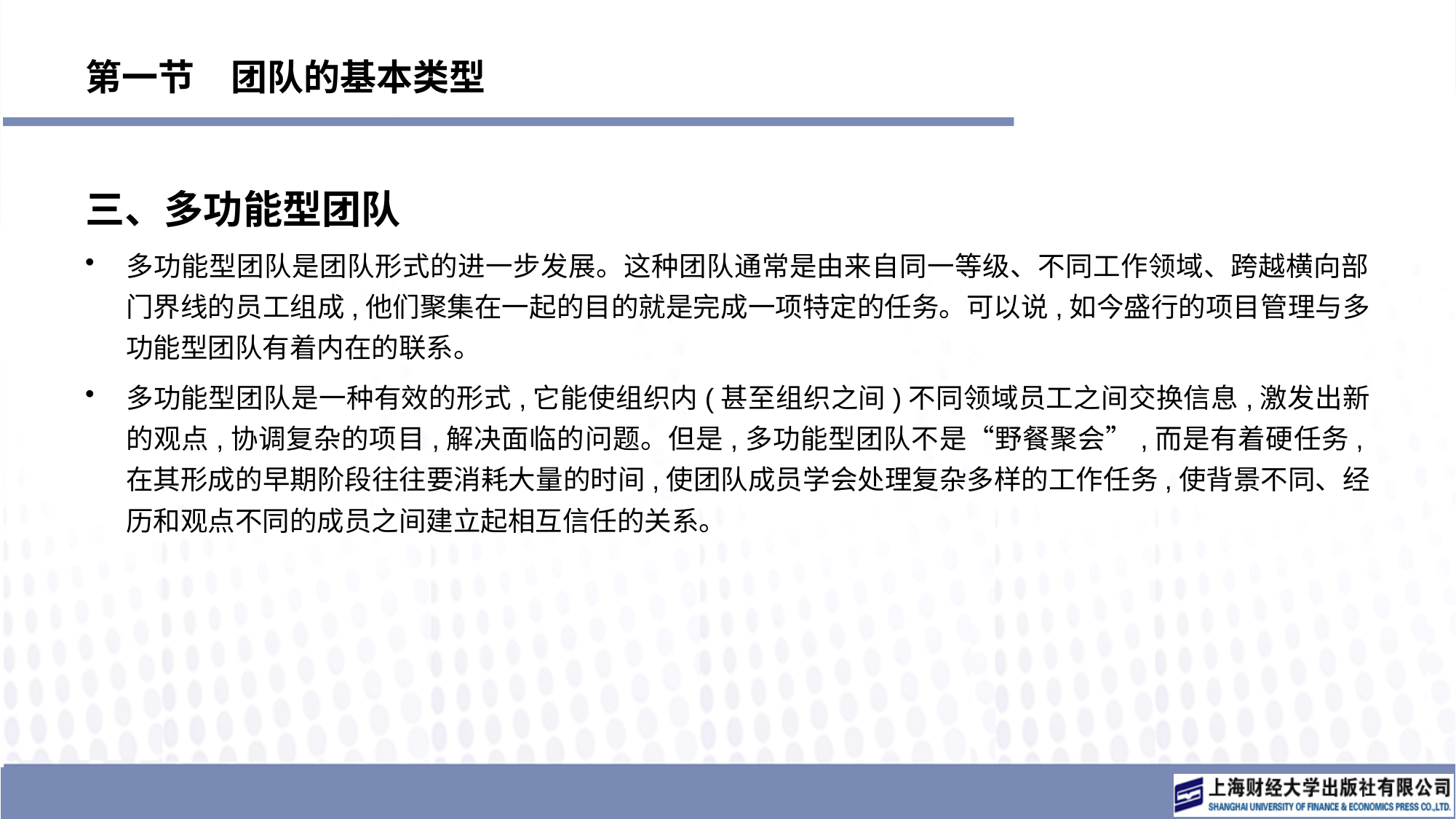

# 第一节　团队的基本类型
三、多功能型团队
多功能型团队是团队形式的进一步发展。这种团队通常是由来自同一等级、不同工作领域、跨越横向部门界线的员工组成,他们聚集在一起的目的就是完成一项特定的任务。可以说,如今盛行的项目管理与多功能型团队有着内在的联系。
多功能型团队是一种有效的形式,它能使组织内(甚至组织之间)不同领域员工之间交换信息,激发出新的观点,协调复杂的项目,解决面临的问题。但是,多功能型团队不是“野餐聚会”,而是有着硬任务,在其形成的早期阶段往往要消耗大量的时间,使团队成员学会处理复杂多样的工作任务,使背景不同、经历和观点不同的成员之间建立起相互信任的关系。